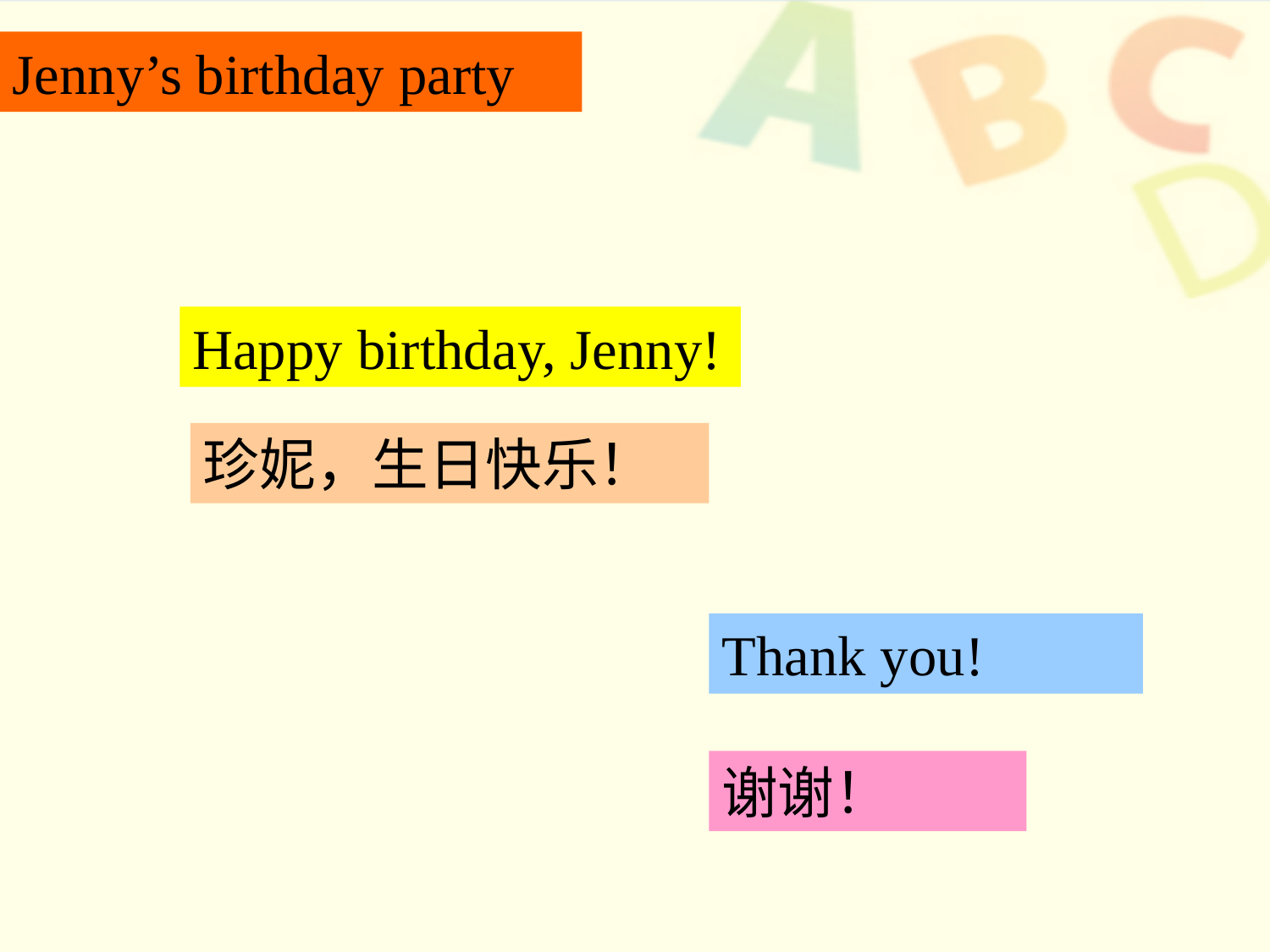

Jenny’s birthday party
Happy birthday, Jenny!
珍妮，生日快乐！
Thank you!
谢谢！